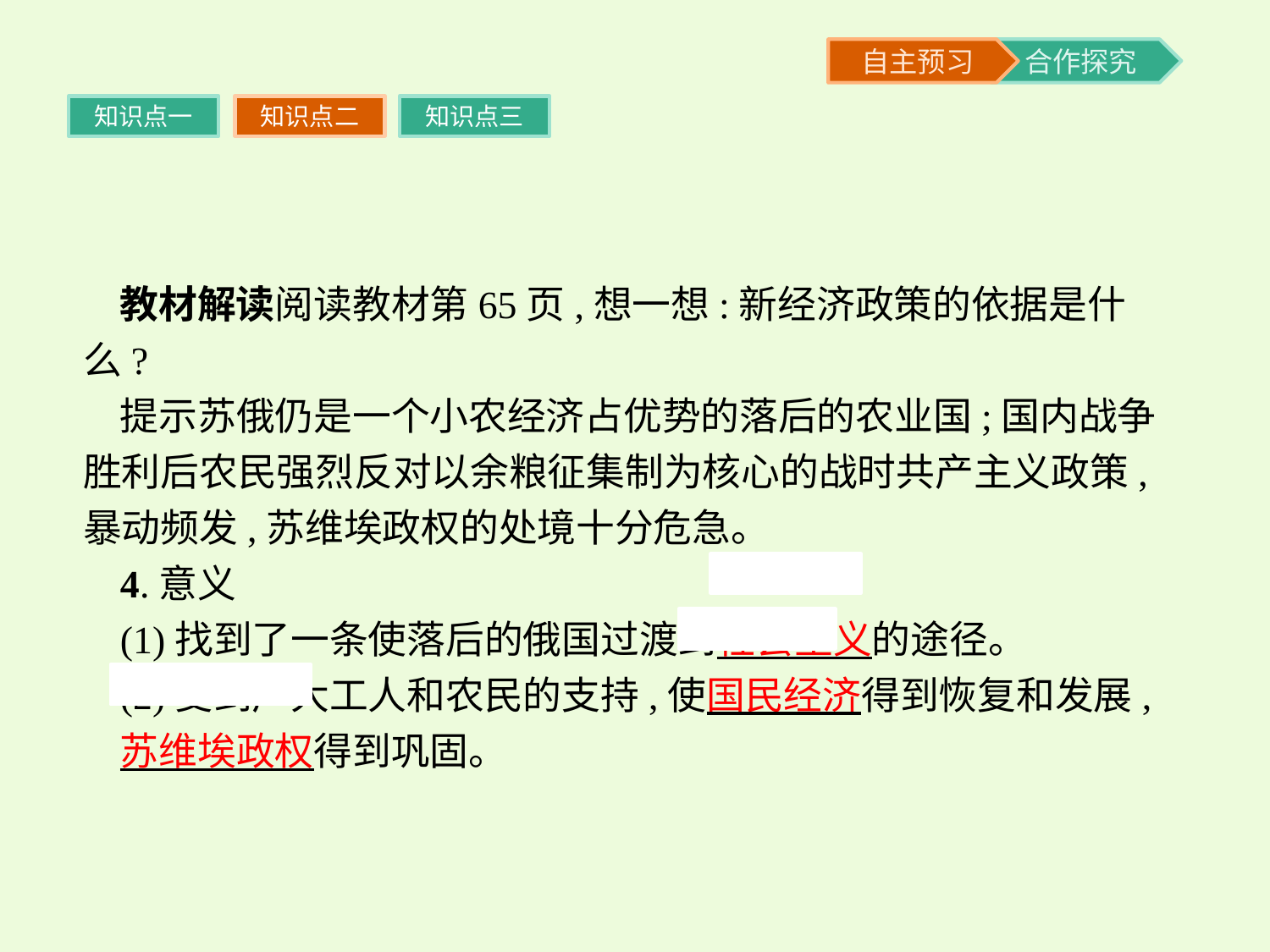

知识点一
知识点二
知识点三
教材解读阅读教材第65页,想一想:新经济政策的依据是什么?
提示苏俄仍是一个小农经济占优势的落后的农业国;国内战争胜利后农民强烈反对以余粮征集制为核心的战时共产主义政策,暴动频发,苏维埃政权的处境十分危急。
4.意义
(1)找到了一条使落后的俄国过渡到社会主义的途径。
(2)受到广大工人和农民的支持,使国民经济得到恢复和发展,
苏维埃政权得到巩固。